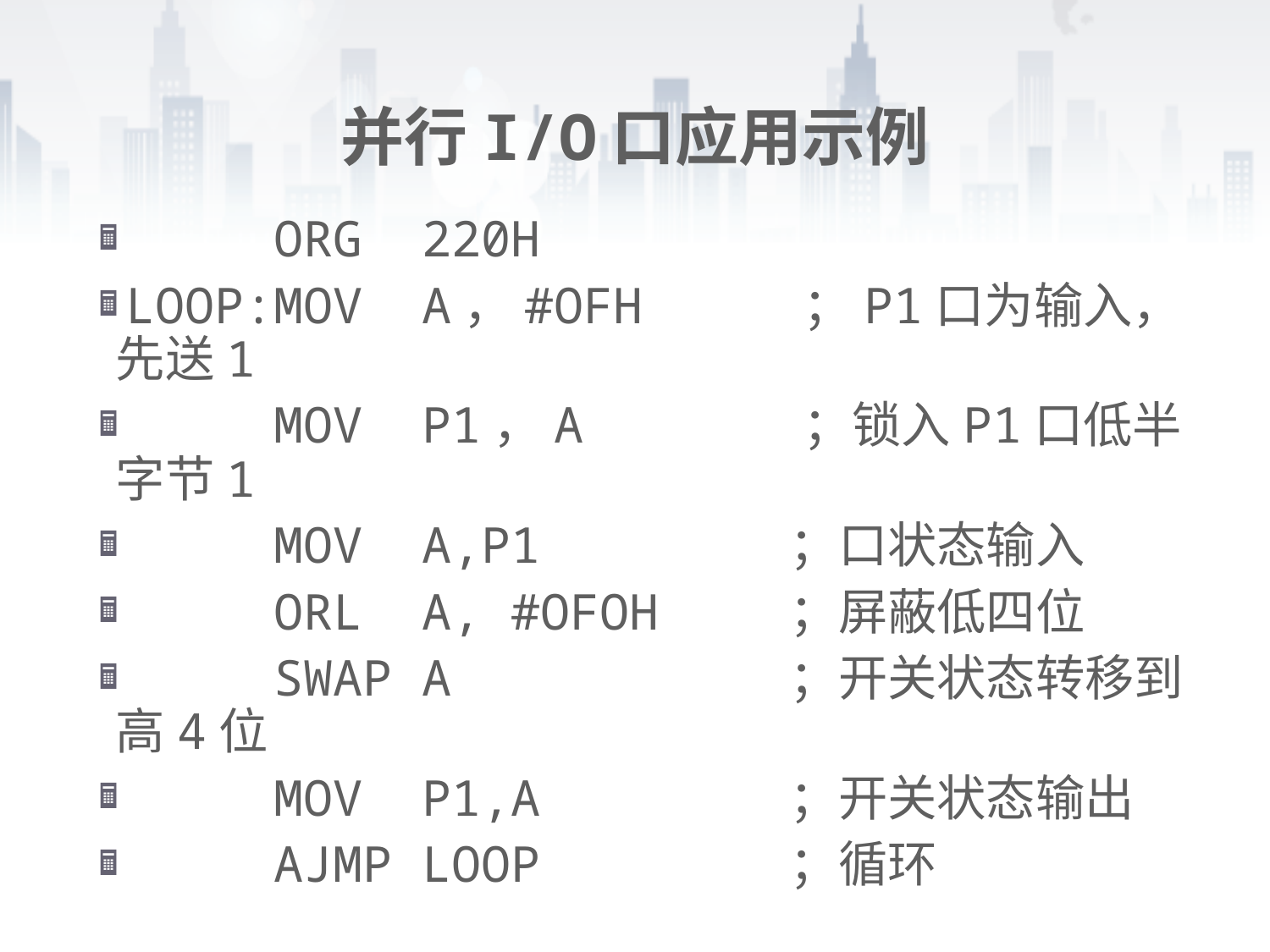

# 并行I/O口应用示例
     ORG  220H
LOOP:MOV  A，#OFH     ；P1口为输入，先送1
     MOV  P1，A       ；锁入P1口低半字节1
     MOV  A,P1        ；口状态输入
     ORL  A, #OFOH    ；屏蔽低四位
     SWAP A           ；开关状态转移到高4位
     MOV  P1,A        ；开关状态输出
     AJMP LOOP        ；循环